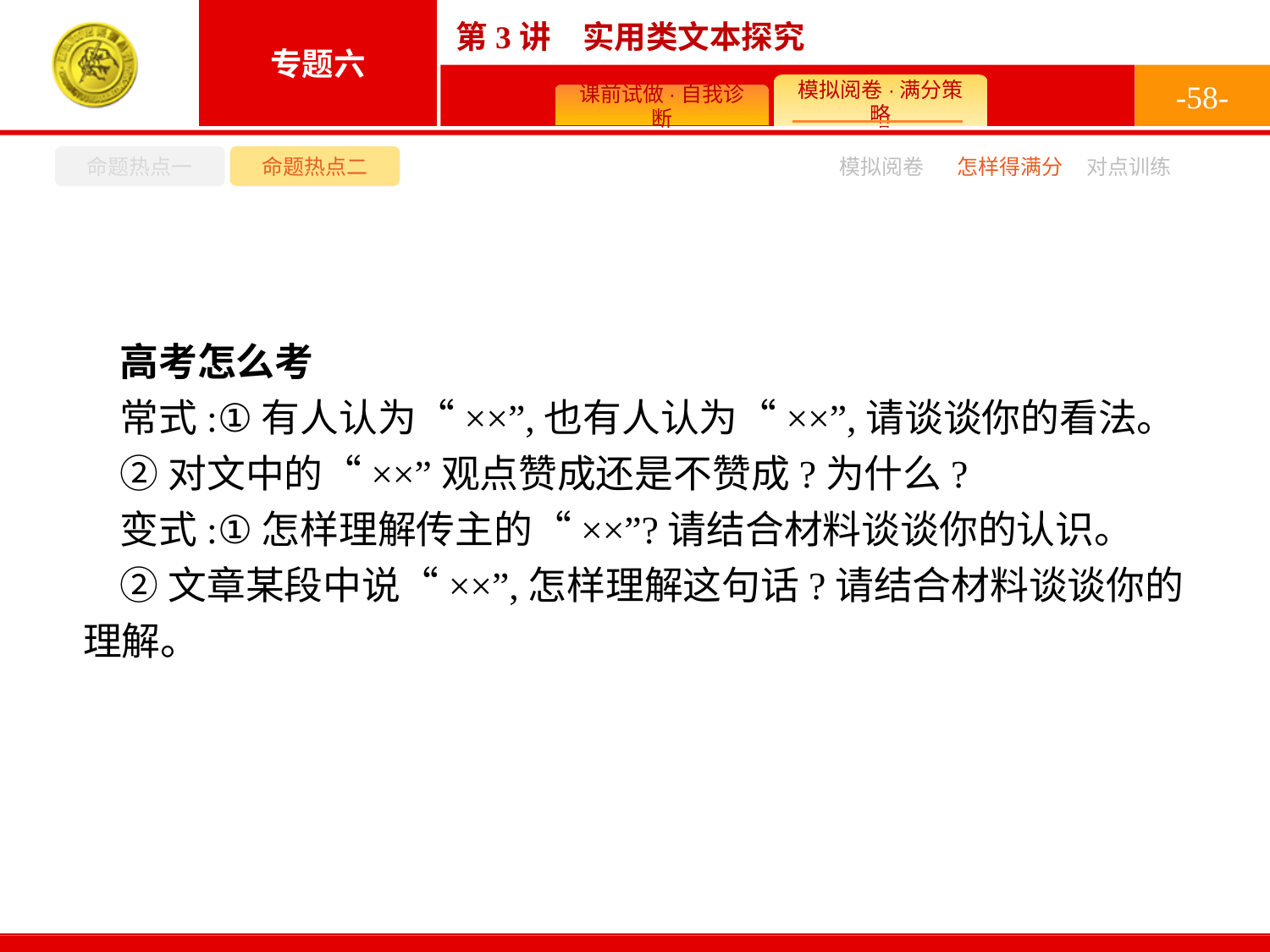

-58-
命题热点一
命题热点二
怎样得满分
模拟阅卷
对点训练
高考怎么考
常式:①有人认为“××”,也有人认为“××”,请谈谈你的看法。
②对文中的“××”观点赞成还是不赞成?为什么?
变式:①怎样理解传主的“××”?请结合材料谈谈你的认识。
②文章某段中说“××”,怎样理解这句话?请结合材料谈谈你的理解。